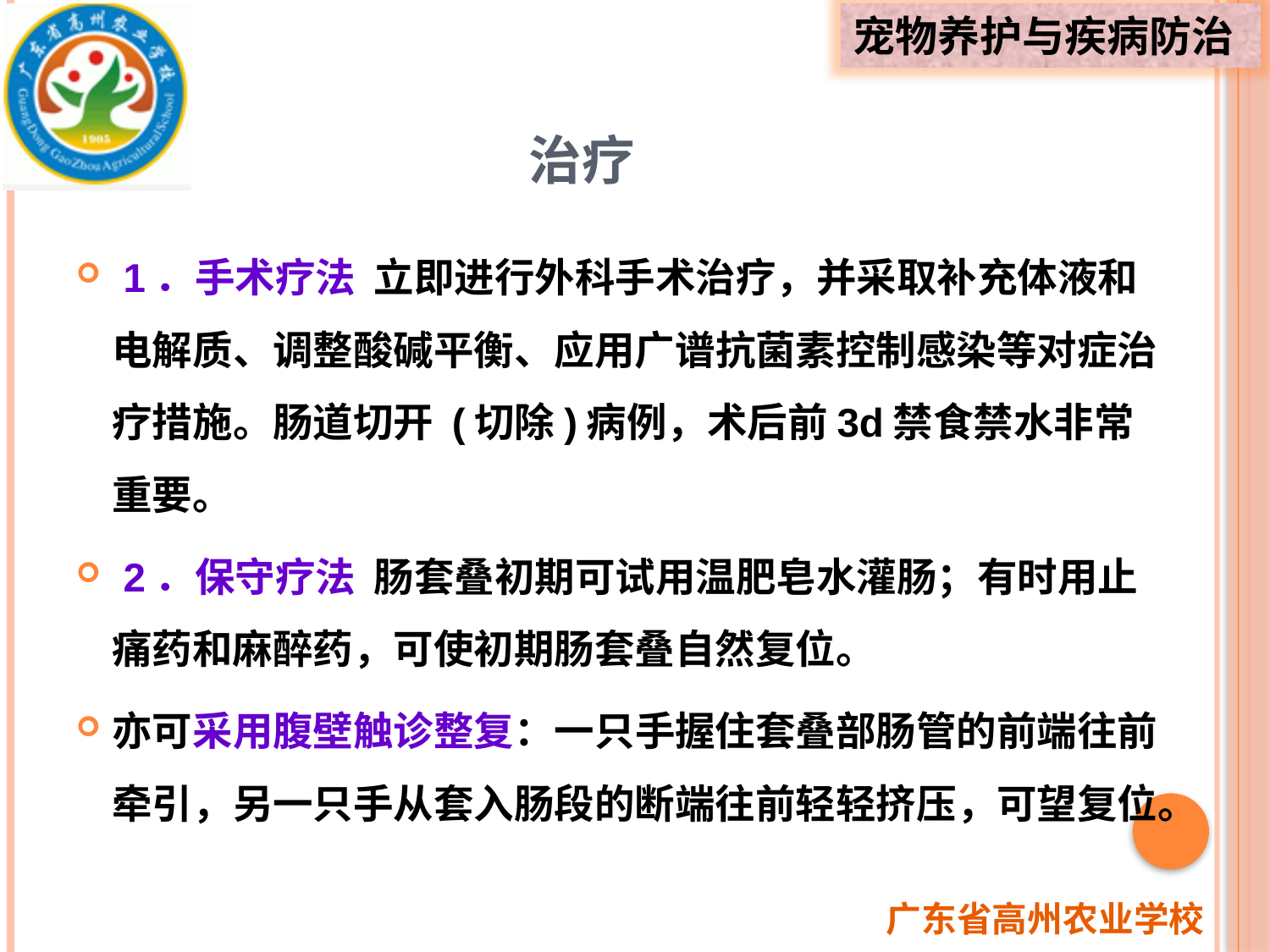

# 治疗
 1．手术疗法  立即进行外科手术治疗，并采取补充体液和电解质、调整酸碱平衡、应用广谱抗菌素控制感染等对症治疗措施。肠道切开 (切除)病例，术后前3d禁食禁水非常重要。
 2．保守疗法  肠套叠初期可试用温肥皂水灌肠；有时用止痛药和麻醉药，可使初期肠套叠自然复位。
亦可采用腹壁触诊整复：一只手握住套叠部肠管的前端往前牵引，另一只手从套入肠段的断端往前轻轻挤压，可望复位。